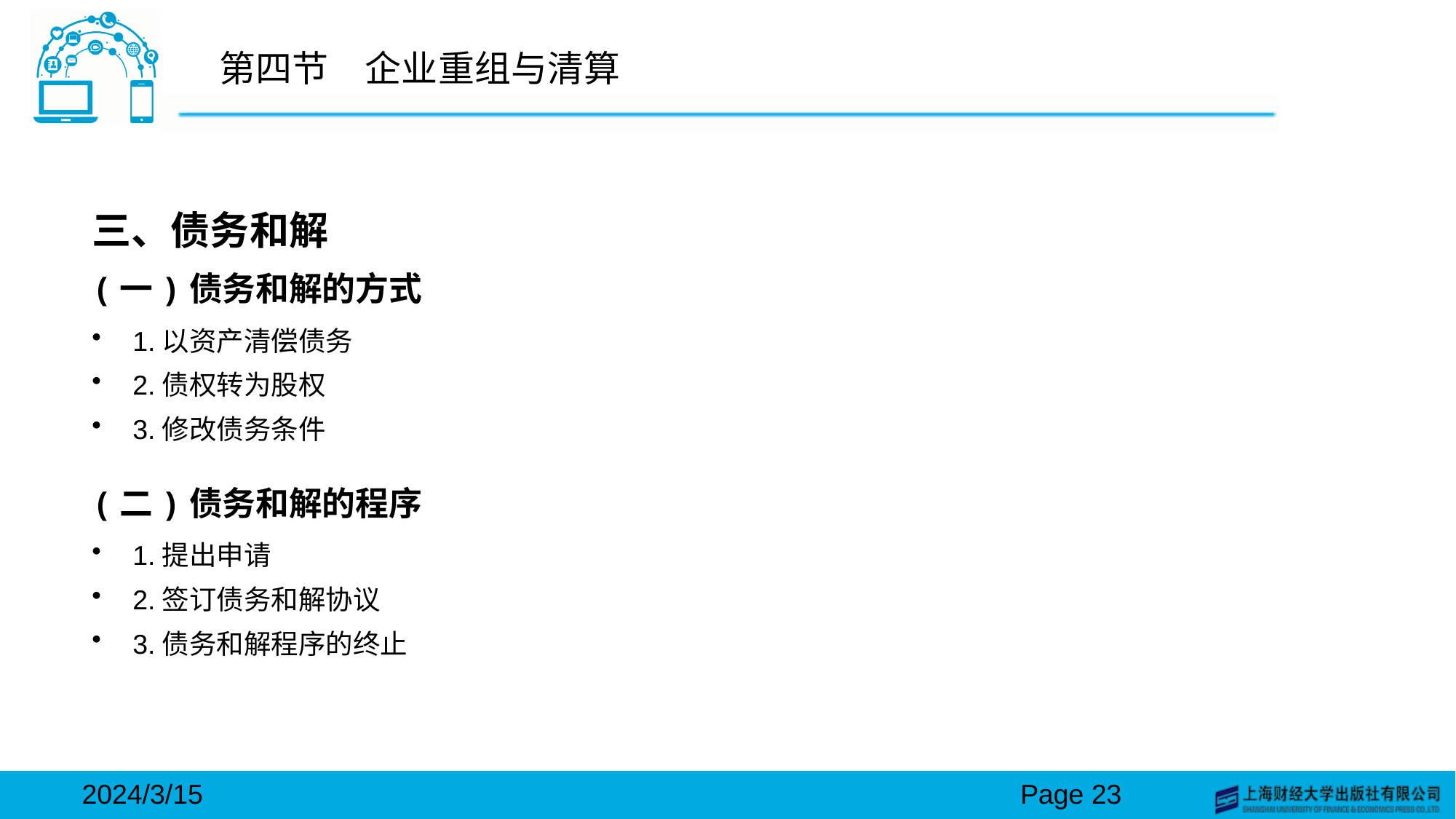

# 第四节　企业重组与清算
三、债务和解
(一)债务和解的方式
1.以资产清偿债务
2.债权转为股权
3.修改债务条件
(二)债务和解的程序
1.提出申请
2.签订债务和解协议
3.债务和解程序的终止

2024/3/15
Page 23